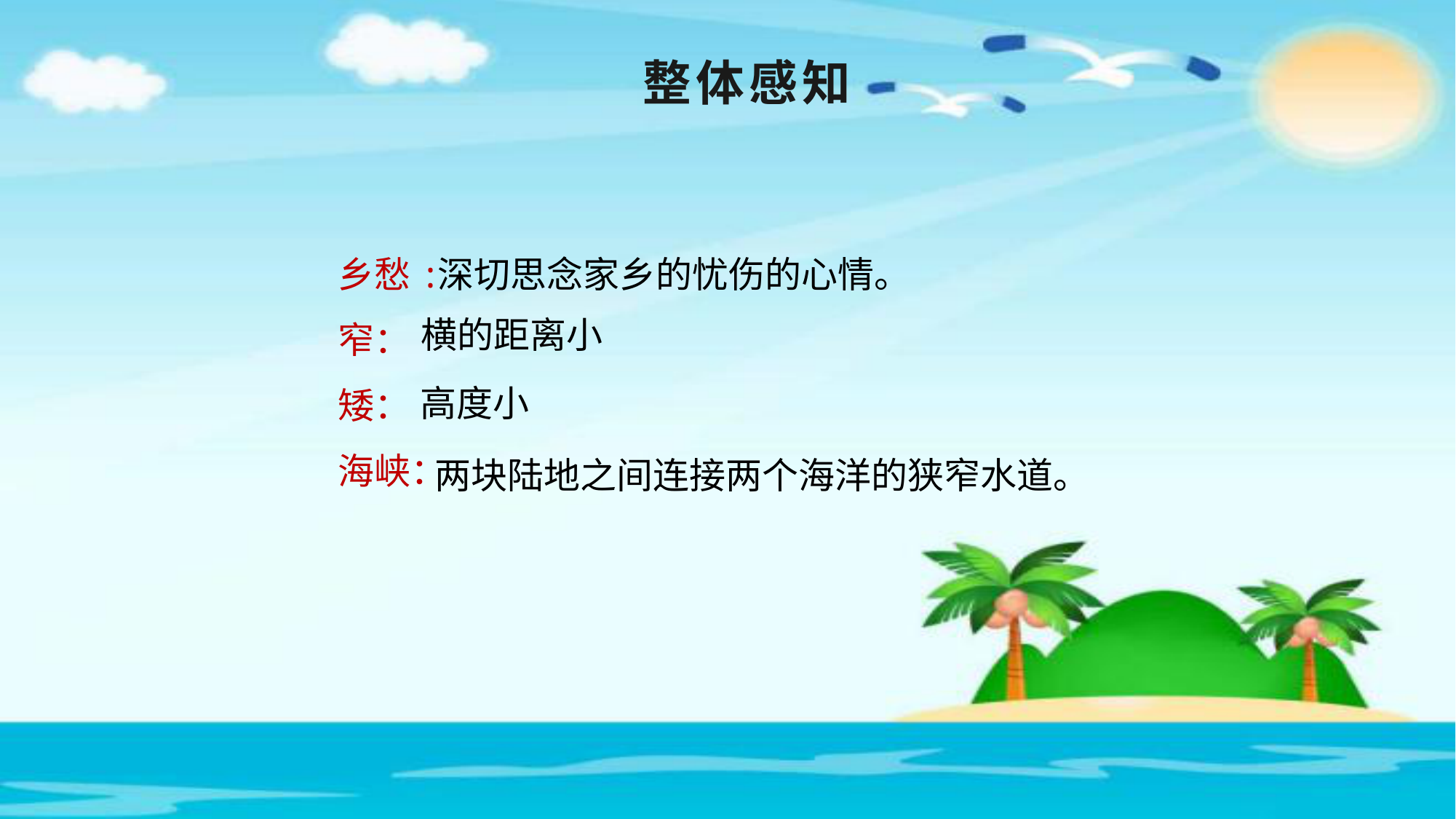

整体感知
乡愁:
窄：
矮：
海峡：
深切思念家乡的忧伤的心情。
横的距离小
高度小
两块陆地之间连接两个海洋的狭窄水道。